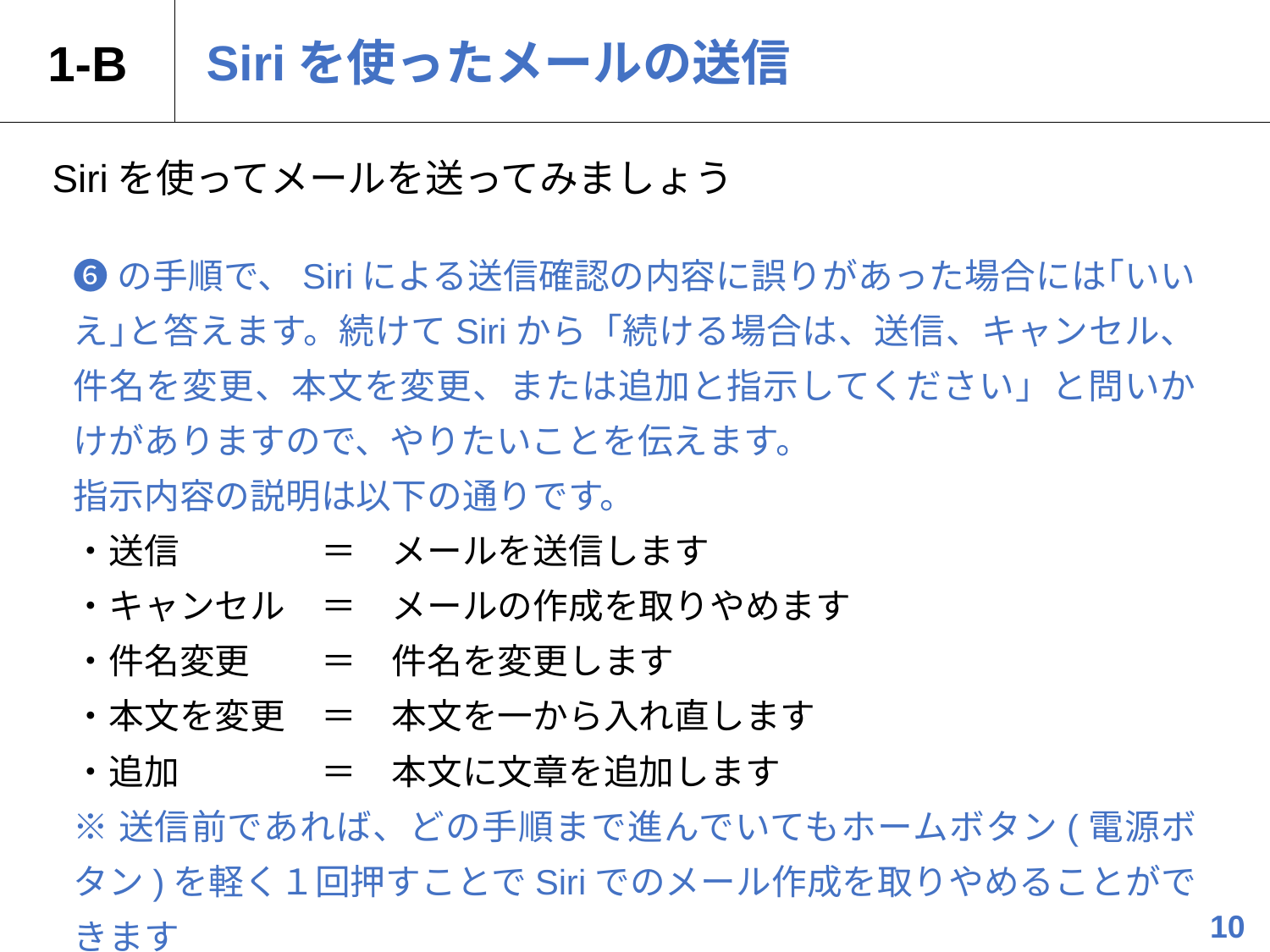

1-B
# Siriを使ったメールの送信
Siriを使ってメールを送ってみましょう
❻の手順で、Siriによる送信確認の内容に誤りがあった場合には｢いいえ｣と答えます。続けてSiriから「続ける場合は、送信、キャンセル、件名を変更、本文を変更、または追加と指示してください」と問いかけがありますので、やりたいことを伝えます。
指示内容の説明は以下の通りです。
・送信　　　　＝　メールを送信します
・キャンセル　＝　メールの作成を取りやめます
・件名変更　　＝　件名を変更します
・本文を変更　＝　本文を一から入れ直します
・追加　　　　＝　本文に文章を追加します
※送信前であれば、どの手順まで進んでいてもホームボタン(電源ボタン)を軽く１回押すことでSiriでのメール作成を取りやめることができます
10